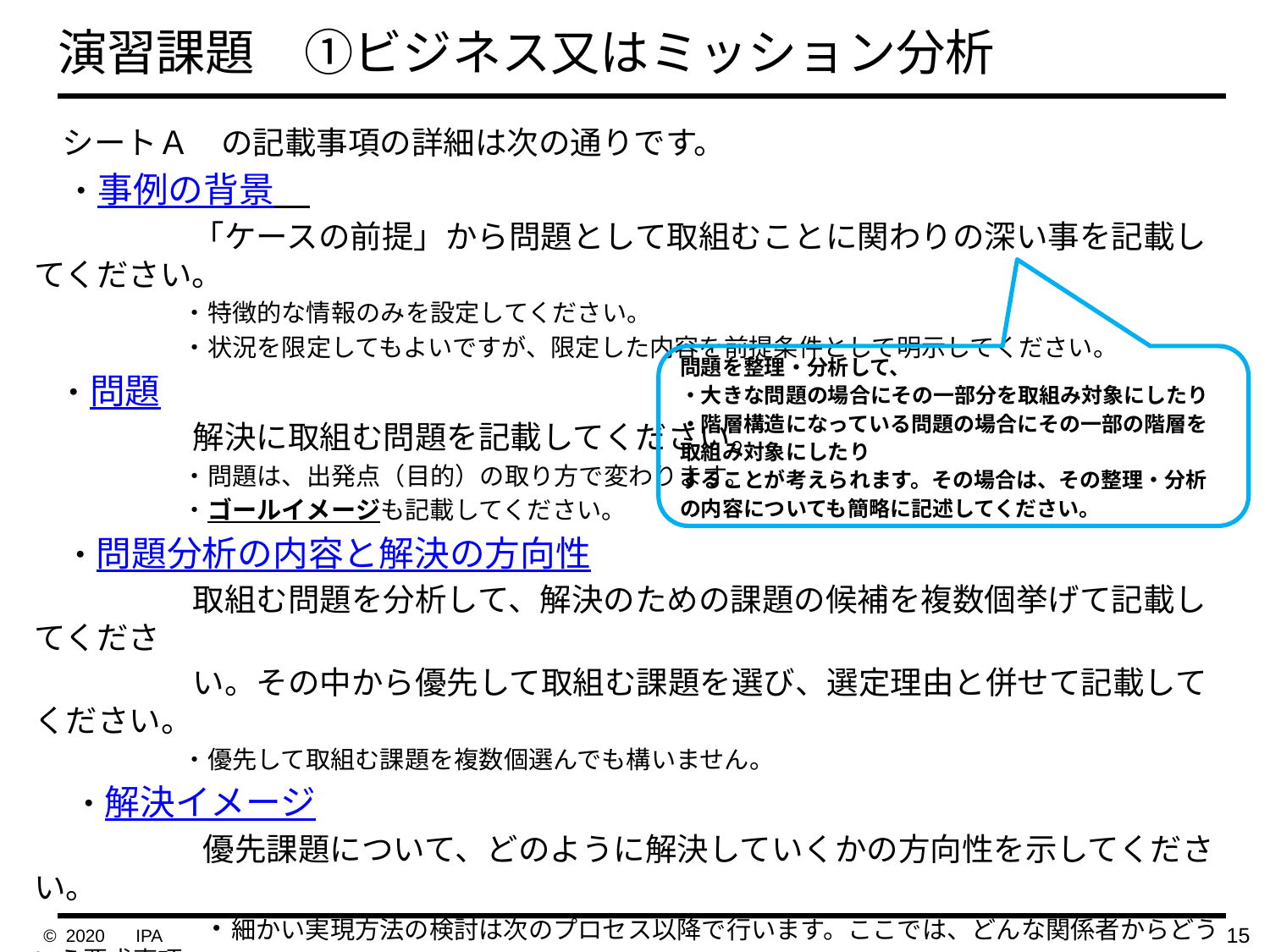

# 演習課題　①ビジネス又はミッション分析
　シートＡ　の記載事項の詳細は次の通りです。
　・事例の背景
　　　　　「ケースの前提」から問題として取組むことに関わりの深い事を記載してください。
　　　　　　・特徴的な情報のみを設定してください。
　　　　　　・状況を限定してもよいですが、限定した内容を前提条件として明示してください。
  ・問題
　　　　　解決に取組む問題を記載してください。
　　　　　　・問題は、出発点（目的）の取り方で変わります。
　　　　　　・ゴールイメージも記載してください。
　 ・問題分析の内容と解決の方向性
　　　　　取組む問題を分析して、解決のための課題の候補を複数個挙げて記載してくださ
　　　　　い。その中から優先して取組む課題を選び、選定理由と併せて記載してください。
　　　　　　・優先して取組む課題を複数個選んでも構いません。
　 ・解決イメージ
　　　　　　優先課題について、どのように解決していくかの方向性を示してください。
　　　　　　・細かい実現方法の検討は次のプロセス以降で行います。ここでは、どんな関係者からどういう要求事項
                 を収集するかという基本的な方向性を示してください。
               ・ゴールイメージとの関係を示して下さい。
問題を整理・分析して、
・大きな問題の場合にその一部分を取組み対象にしたり
・階層構造になっている問題の場合にその一部の階層を取組み対象にしたり
することが考えられます。その場合は、その整理・分析の内容についても簡略に記述してください。